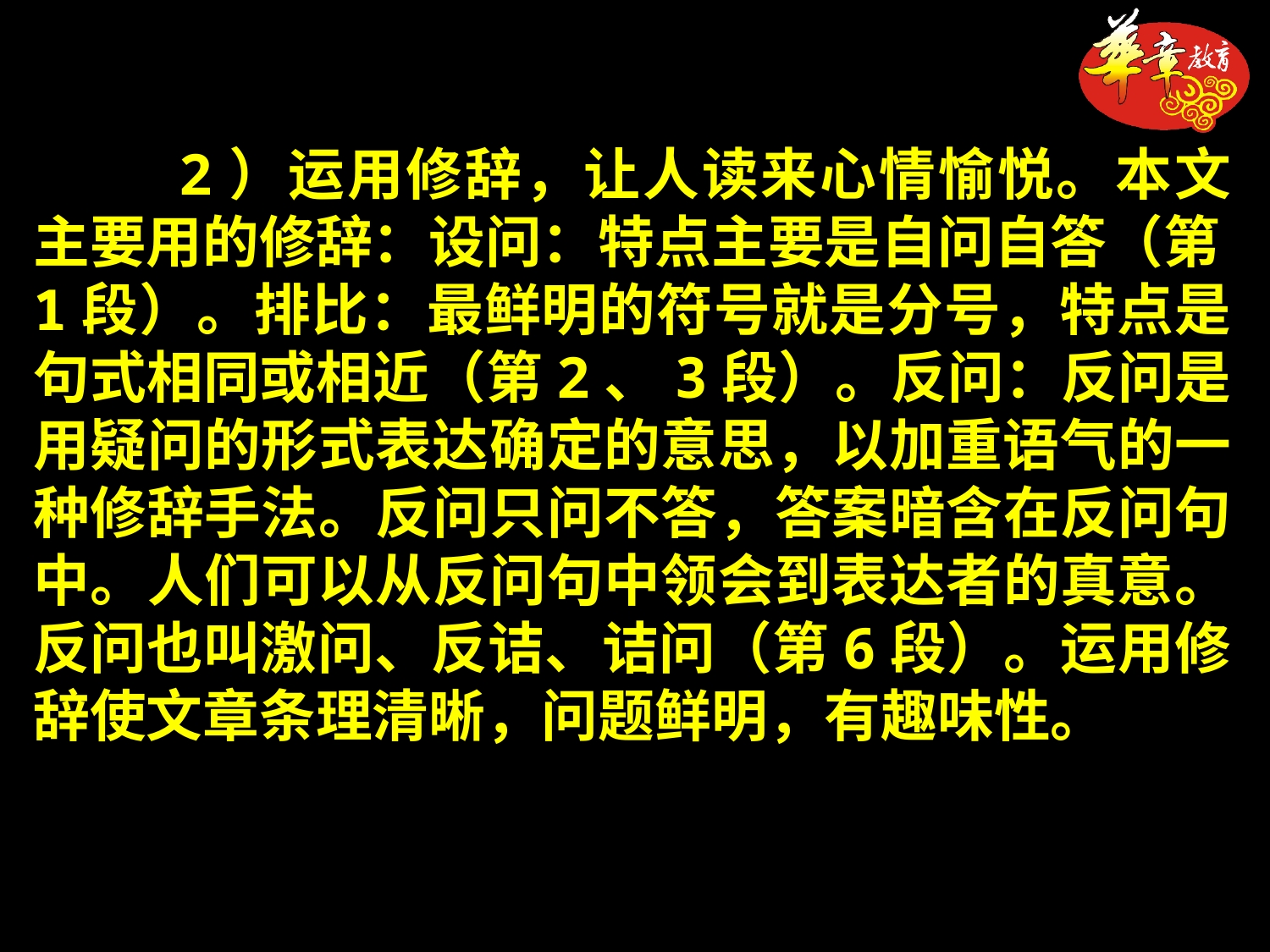

2）运用修辞，让人读来心情愉悦。本文主要用的修辞：设问：特点主要是自问自答（第1段）。排比：最鲜明的符号就是分号，特点是句式相同或相近（第2、3段）。反问：反问是用疑问的形式表达确定的意思，以加重语气的一种修辞手法。反问只问不答，答案暗含在反问句中。人们可以从反问句中领会到表达者的真意。反问也叫激问、反诘、诘问（第6段）。运用修辞使文章条理清晰，问题鲜明，有趣味性。